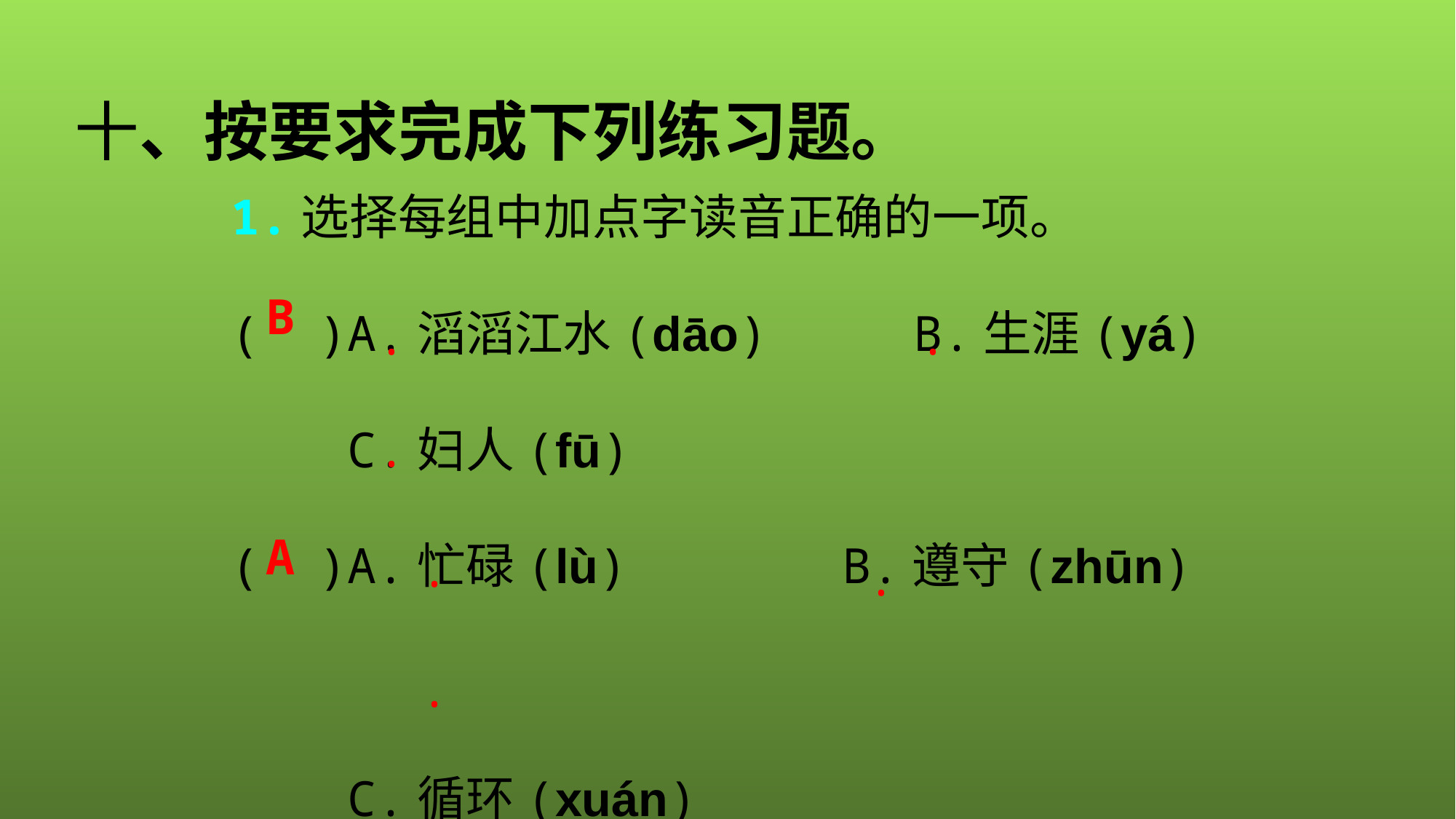

十、按要求完成下列练习题。
1.选择每组中加点字读音正确的一项。
(  )A.滔滔江水(dāo)     B.生涯(yá)
    C.妇人(fū)
(  )A.忙碌(lù)	      B.遵守(zhūn)
    C.循环(xuán)
B
·
·
·
A
·
·
·